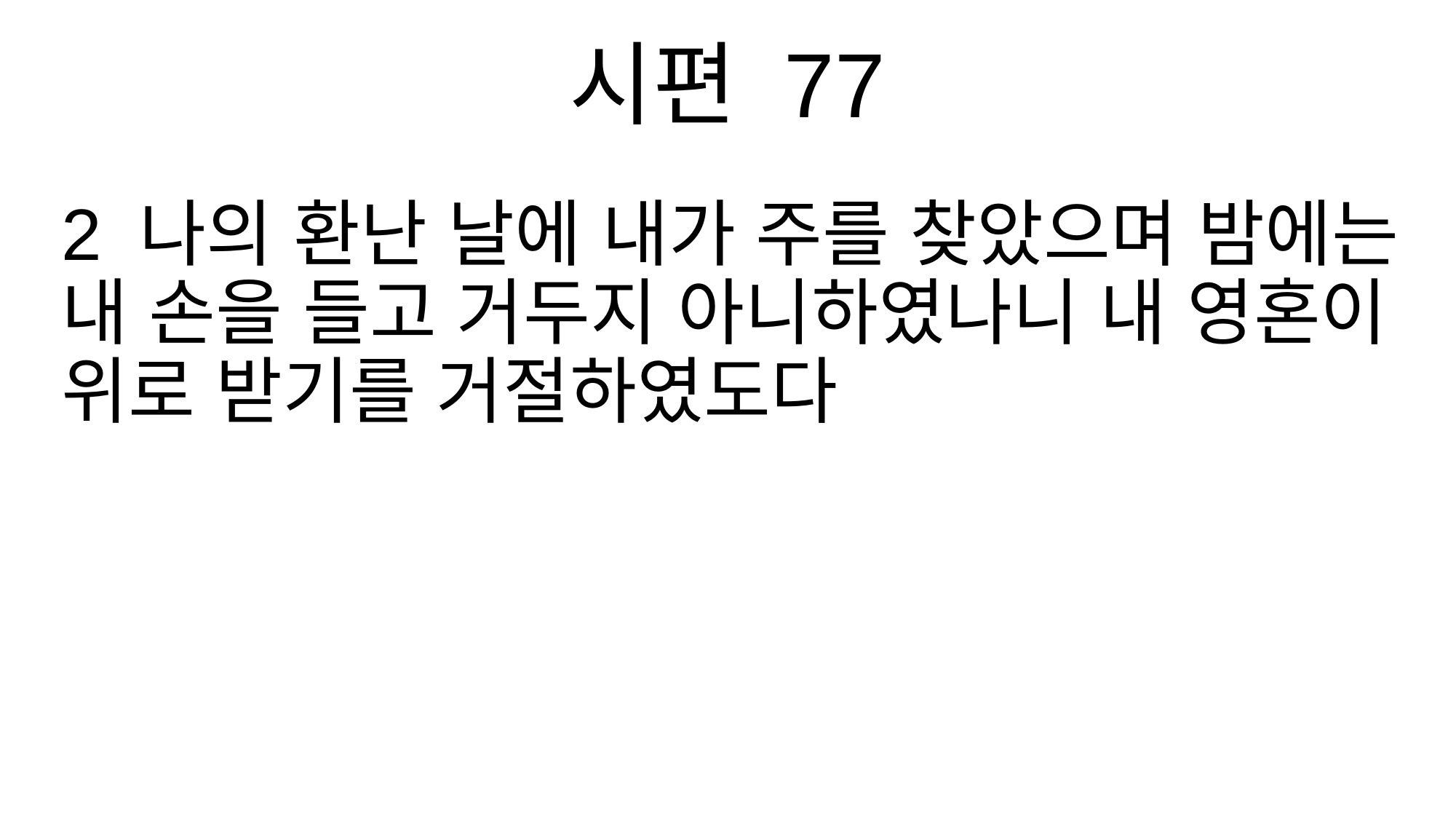

시편 77
2 나의 환난 날에 내가 주를 찾았으며 밤에는 내 손을 들고 거두지 아니하였나니 내 영혼이 위로 받기를 거절하였도다